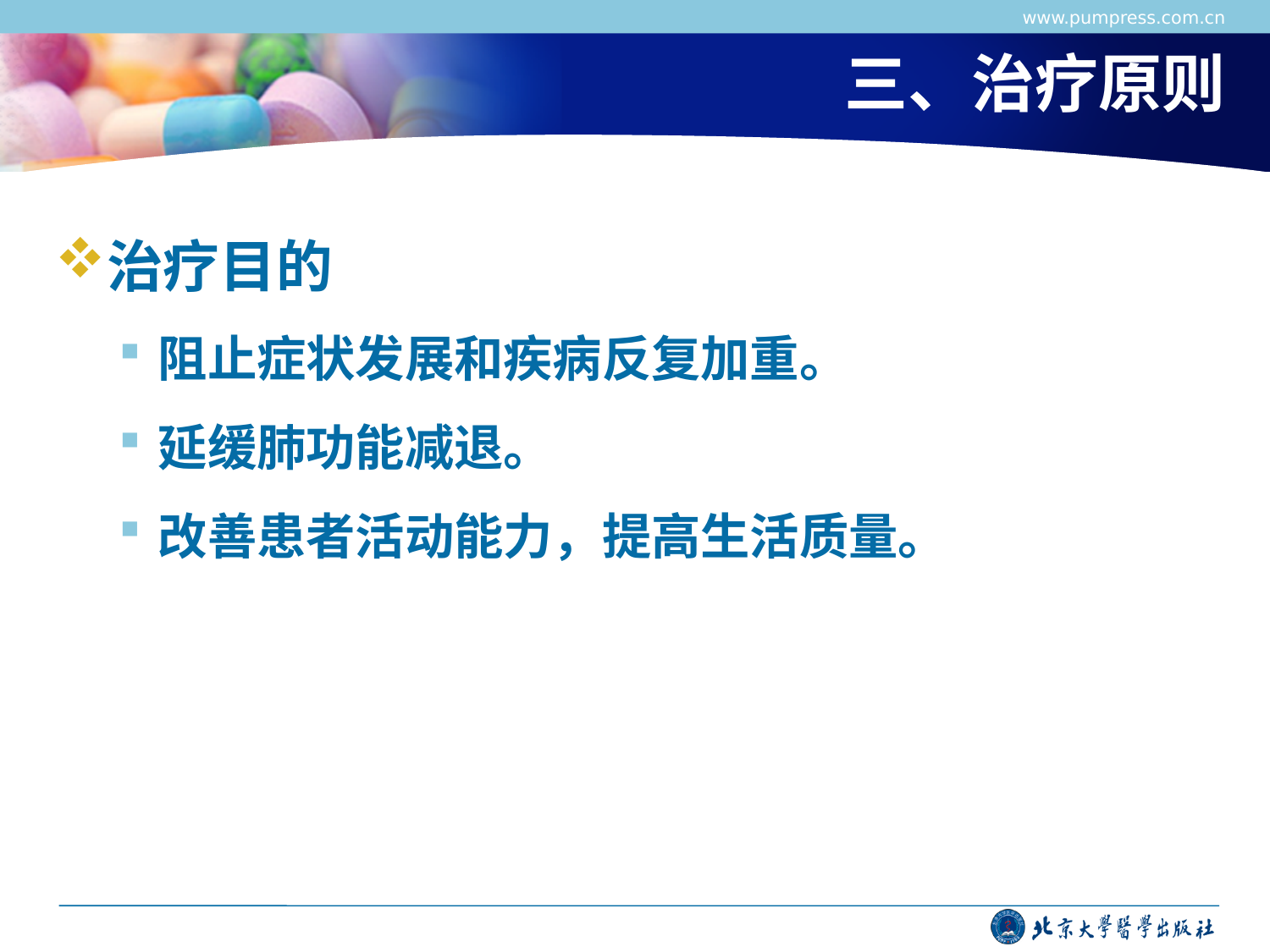

www.pumpress.com.cn
# 三、治疗原则
治疗目的
阻止症状发展和疾病反复加重。
延缓肺功能减退。
改善患者活动能力，提高生活质量。